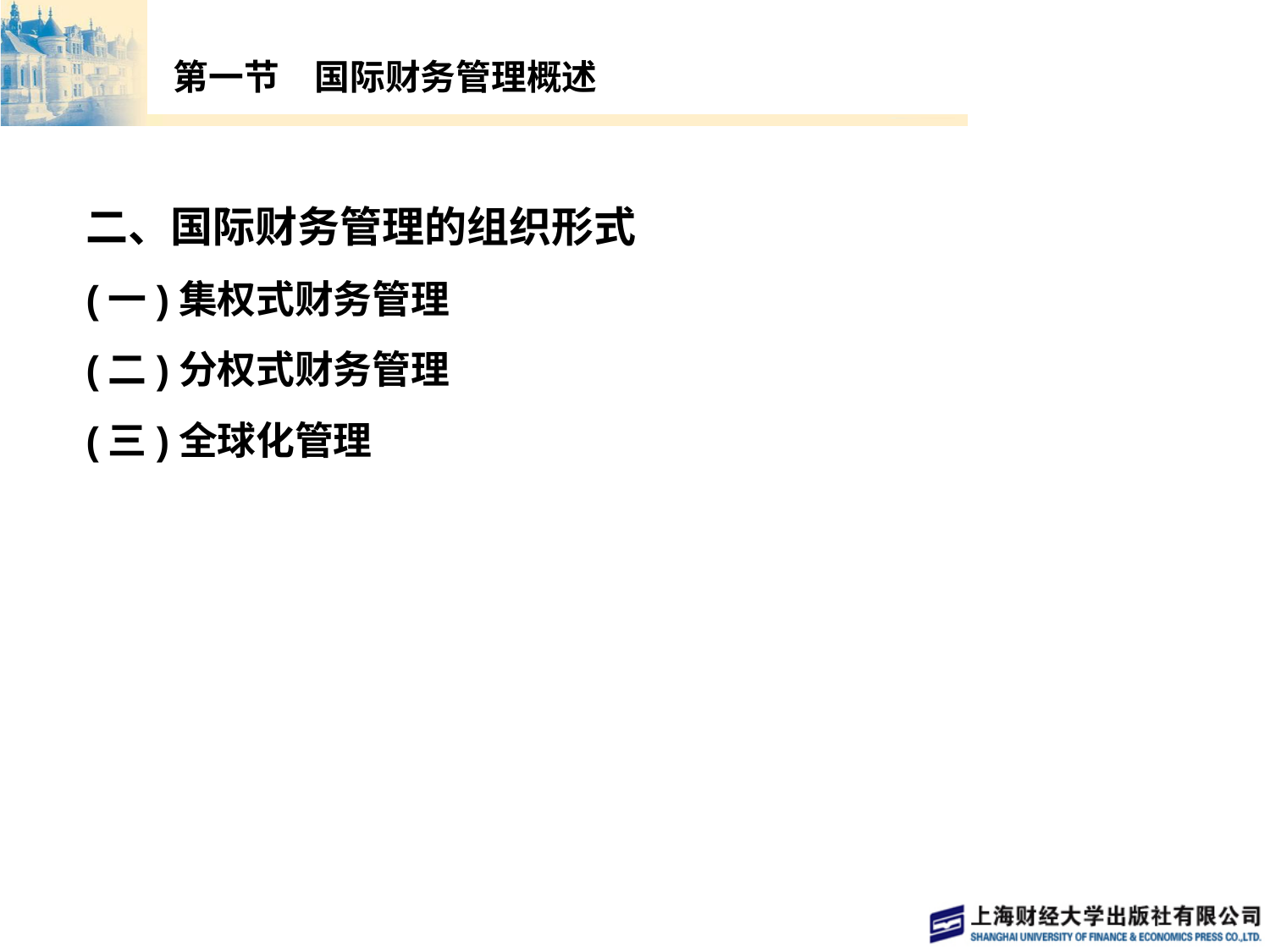

# 第一节　国际财务管理概述
二、国际财务管理的组织形式
(一)集权式财务管理
(二)分权式财务管理
(三)全球化管理